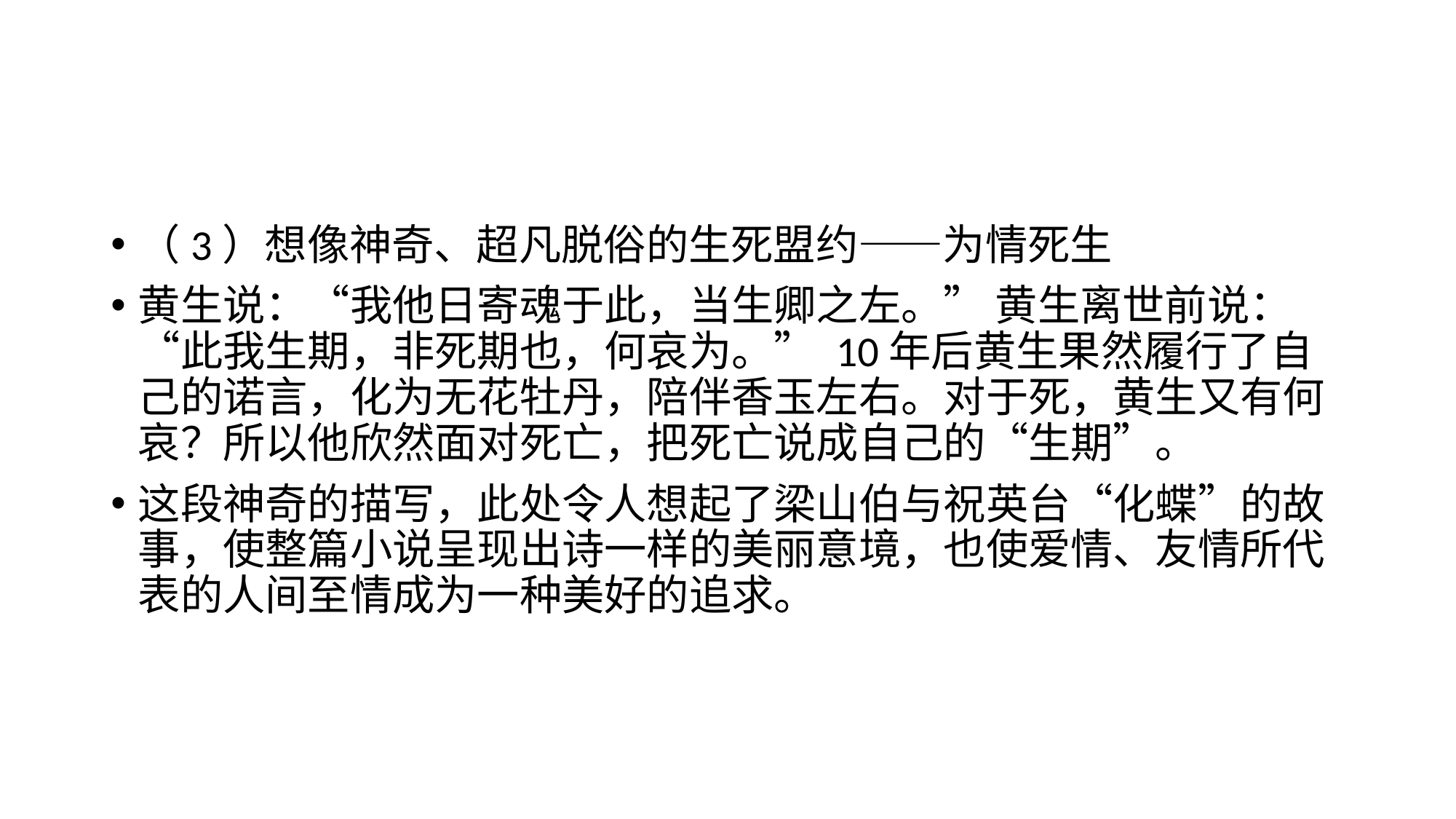

#
（3）想像神奇、超凡脱俗的生死盟约——为情死生
黄生说：“我他日寄魂于此，当生卿之左。” 黄生离世前说：“此我生期，非死期也，何哀为。” 10年后黄生果然履行了自己的诺言，化为无花牡丹，陪伴香玉左右。对于死，黄生又有何哀？所以他欣然面对死亡，把死亡说成自己的“生期”。
这段神奇的描写，此处令人想起了梁山伯与祝英台“化蝶”的故事，使整篇小说呈现出诗一样的美丽意境，也使爱情、友情所代表的人间至情成为一种美好的追求。